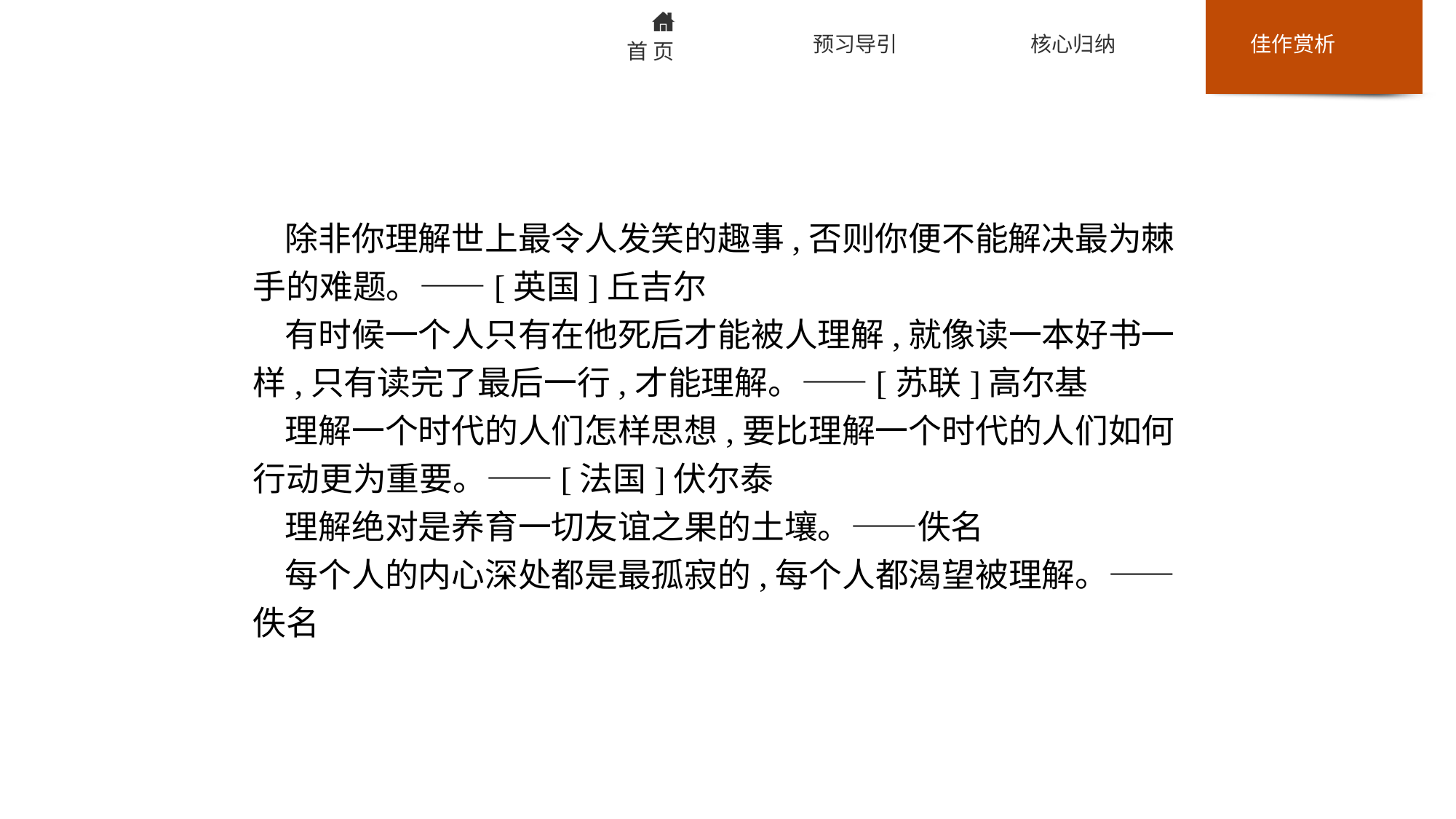

除非你理解世上最令人发笑的趣事,否则你便不能解决最为棘手的难题。——[英国]丘吉尔
有时候一个人只有在他死后才能被人理解,就像读一本好书一样,只有读完了最后一行,才能理解。——[苏联]高尔基
理解一个时代的人们怎样思想,要比理解一个时代的人们如何行动更为重要。——[法国]伏尔泰
理解绝对是养育一切友谊之果的土壤。——佚名
每个人的内心深处都是最孤寂的,每个人都渴望被理解。——佚名